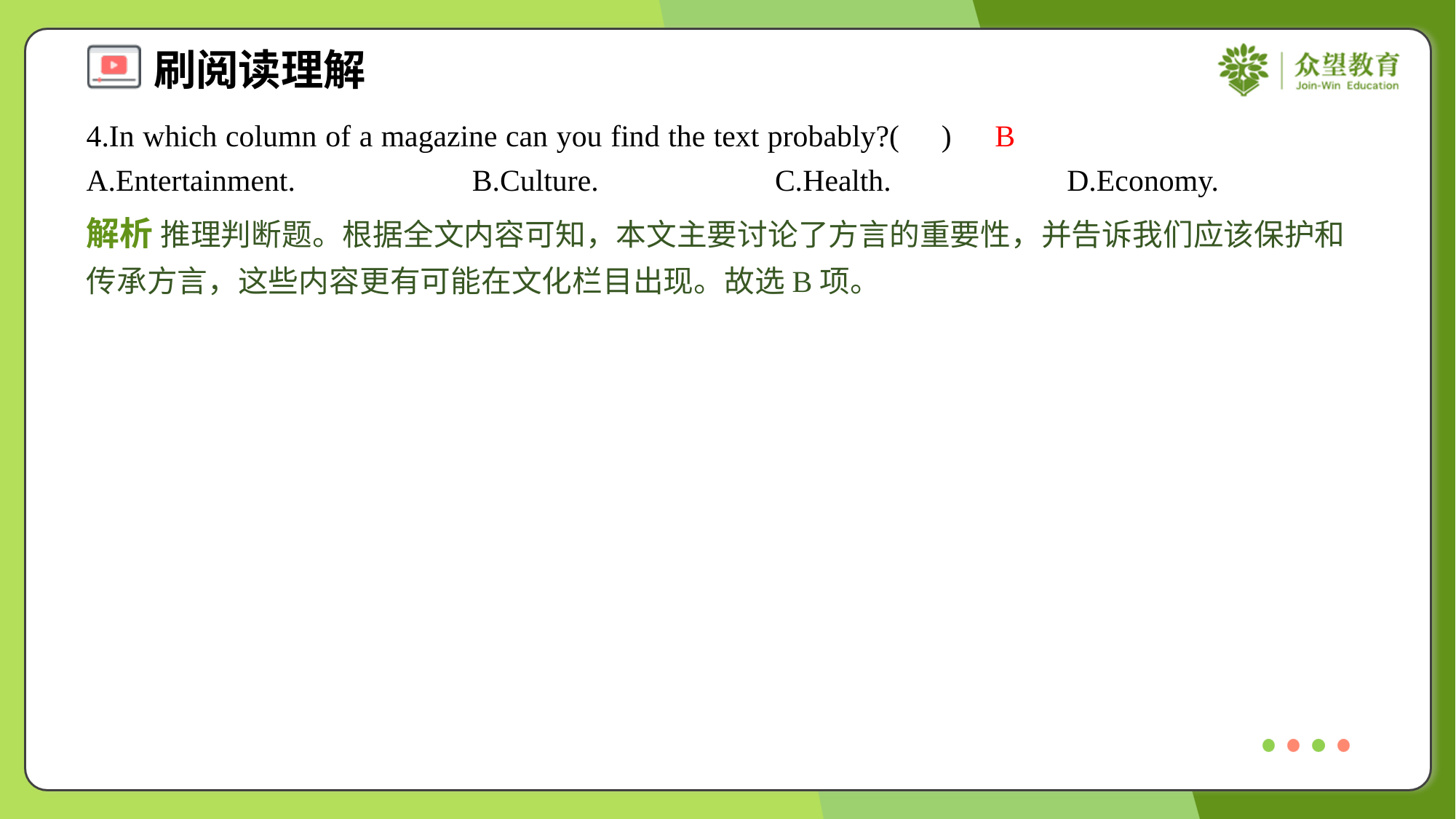

4.In which column of a magazine can you find the text probably?(     )
B
A.Entertainment.	B.Culture.	C.Health.	D.Economy.
解析 推理判断题。根据全文内容可知，本文主要讨论了方言的重要性，并告诉我们应该保护和传承方言，这些内容更有可能在文化栏目出现。故选B项。